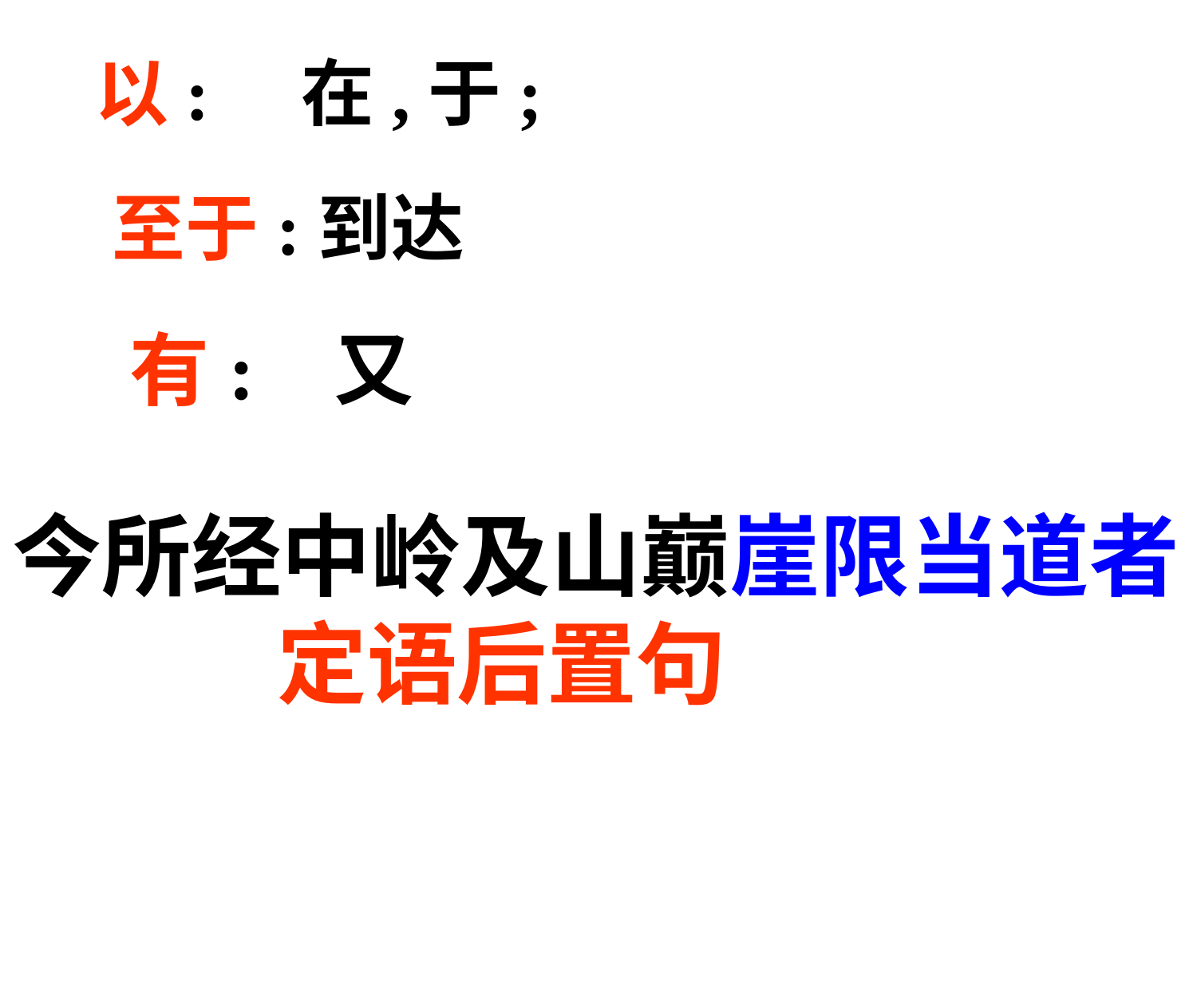

以:    在,于;
至于:到达
有:   又
今所经中岭及山巅崖限当道者
            定语后置句